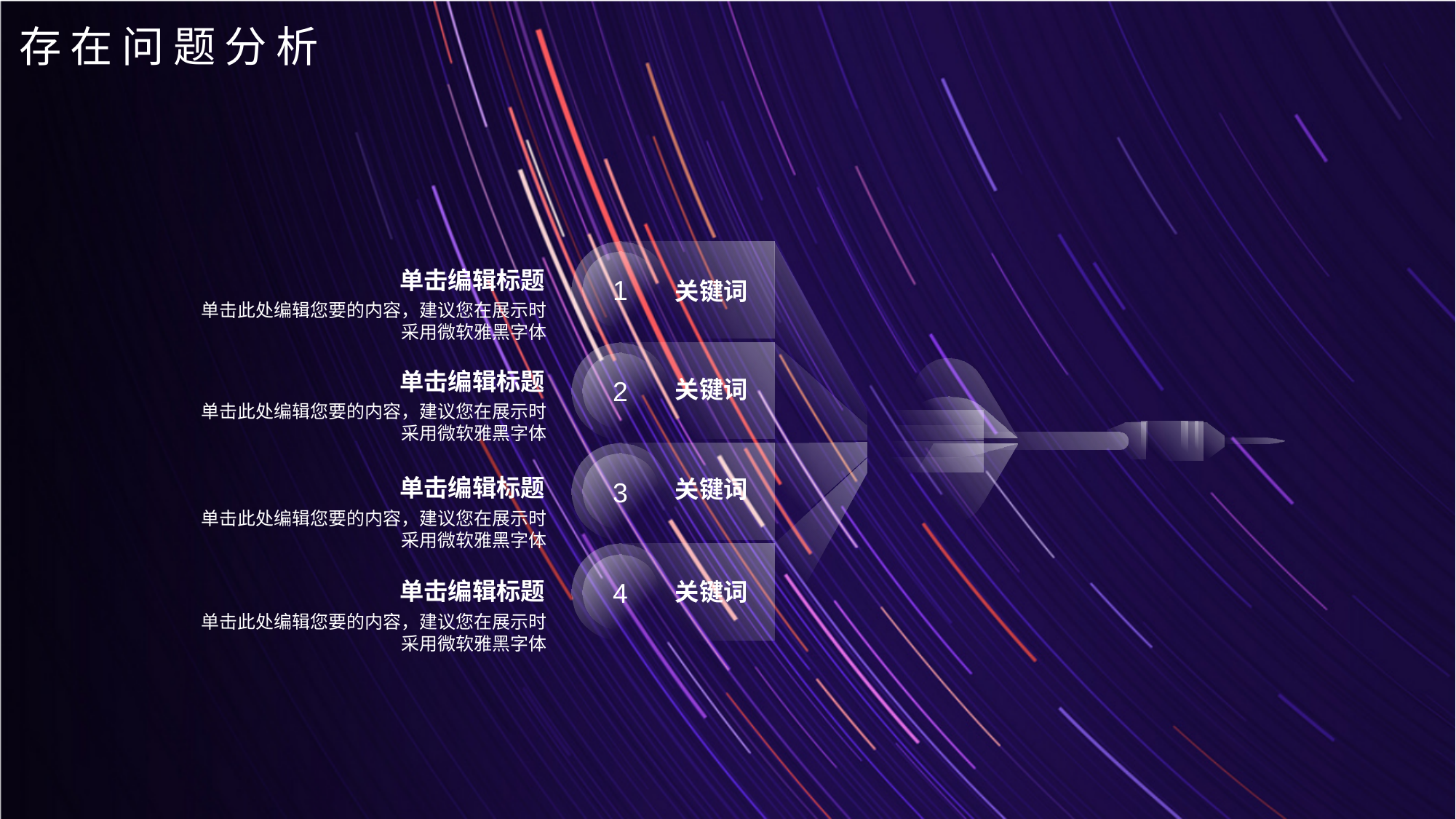

存在问题分析

1
单击编辑标题
关键词
单击此处编辑您要的内容，建议您在展示时采用微软雅黑字体

2

单击编辑标题
关键词

单击此处编辑您要的内容，建议您在展示时采用微软雅黑字体

3

单击编辑标题
关键词
单击此处编辑您要的内容，建议您在展示时采用微软雅黑字体

4
单击编辑标题
关键词
单击此处编辑您要的内容，建议您在展示时采用微软雅黑字体